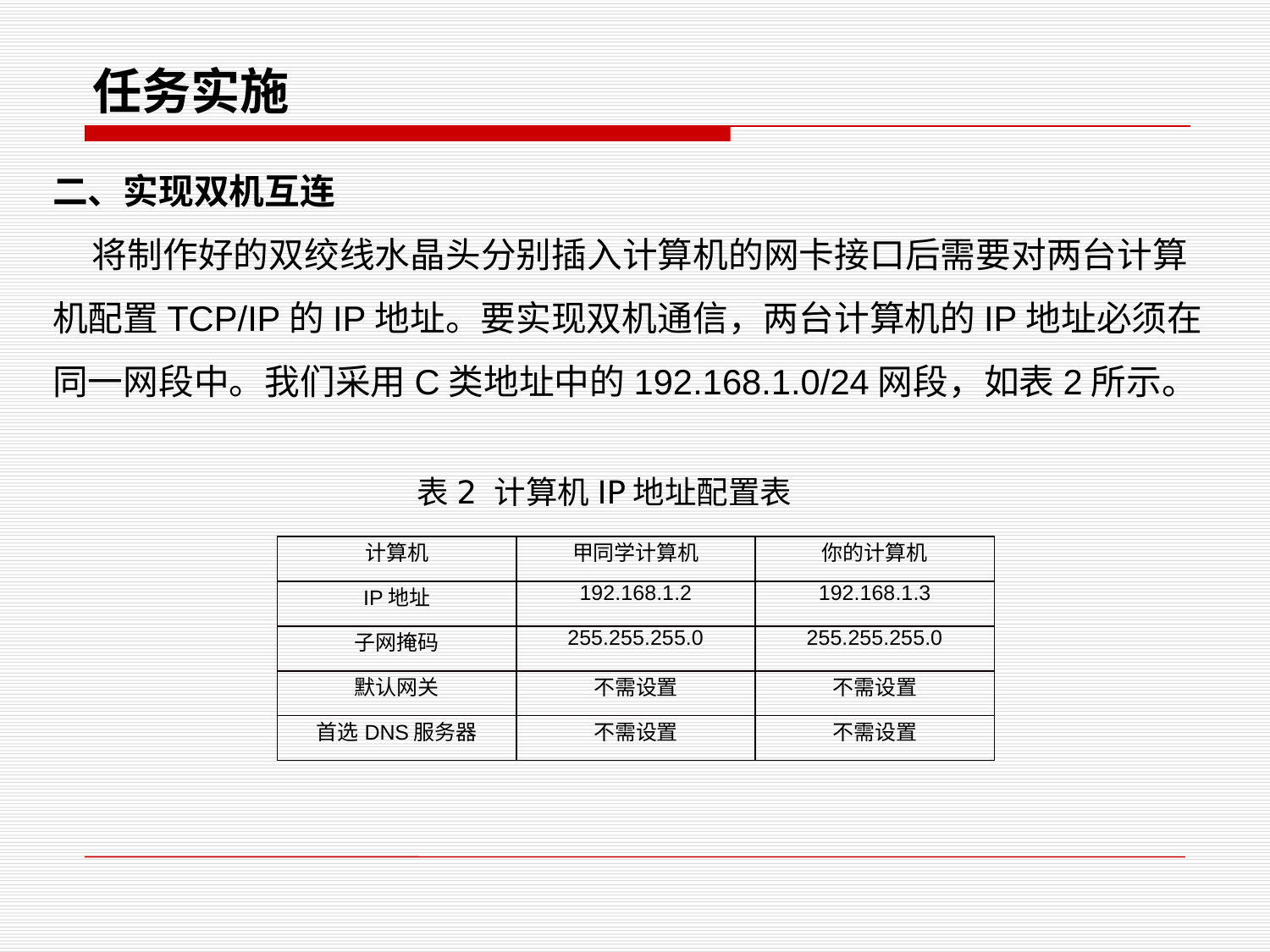

任务实施
二、实现双机互连
    将制作好的双绞线水晶头分别插入计算机的网卡接口后需要对两台计算机配置TCP/IP的IP地址。要实现双机通信，两台计算机的IP地址必须在同一网段中。我们采用C类地址中的192.168.1.0/24网段，如表2所示。
表2 计算机IP地址配置表
| 计算机 | 甲同学计算机 | 你的计算机 |
| --- | --- | --- |
| IP地址 | 192.168.1.2 | 192.168.1.3 |
| 子网掩码 | 255.255.255.0 | 255.255.255.0 |
| 默认网关 | 不需设置 | 不需设置 |
| 首选DNS服务器 | 不需设置 | 不需设置 |
85